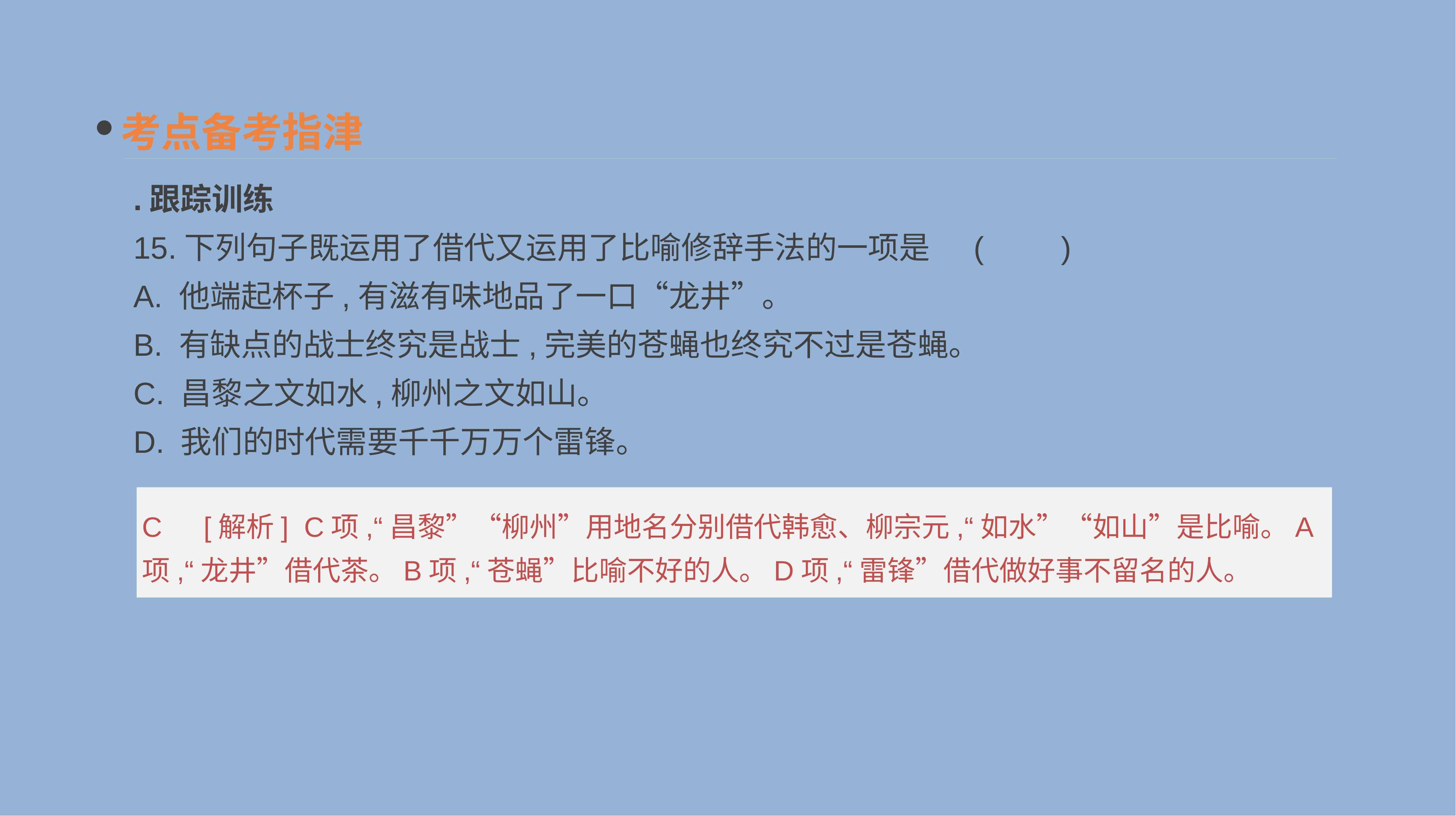

考点备考指津

.跟踪训练
15.下列句子既运用了借代又运用了比喻修辞手法的一项是	(　　)
A. 他端起杯子,有滋有味地品了一口“龙井”。
B. 有缺点的战士终究是战士,完美的苍蝇也终究不过是苍蝇。
C. 昌黎之文如水,柳州之文如山。
D. 我们的时代需要千千万万个雷锋。

C　[解析]  C项,“昌黎”“柳州”用地名分别借代韩愈、柳宗元,“如水”“如山”是比喻。A项,“龙井”借代茶。B项,“苍蝇”比喻不好的人。D项,“雷锋”借代做好事不留名的人。